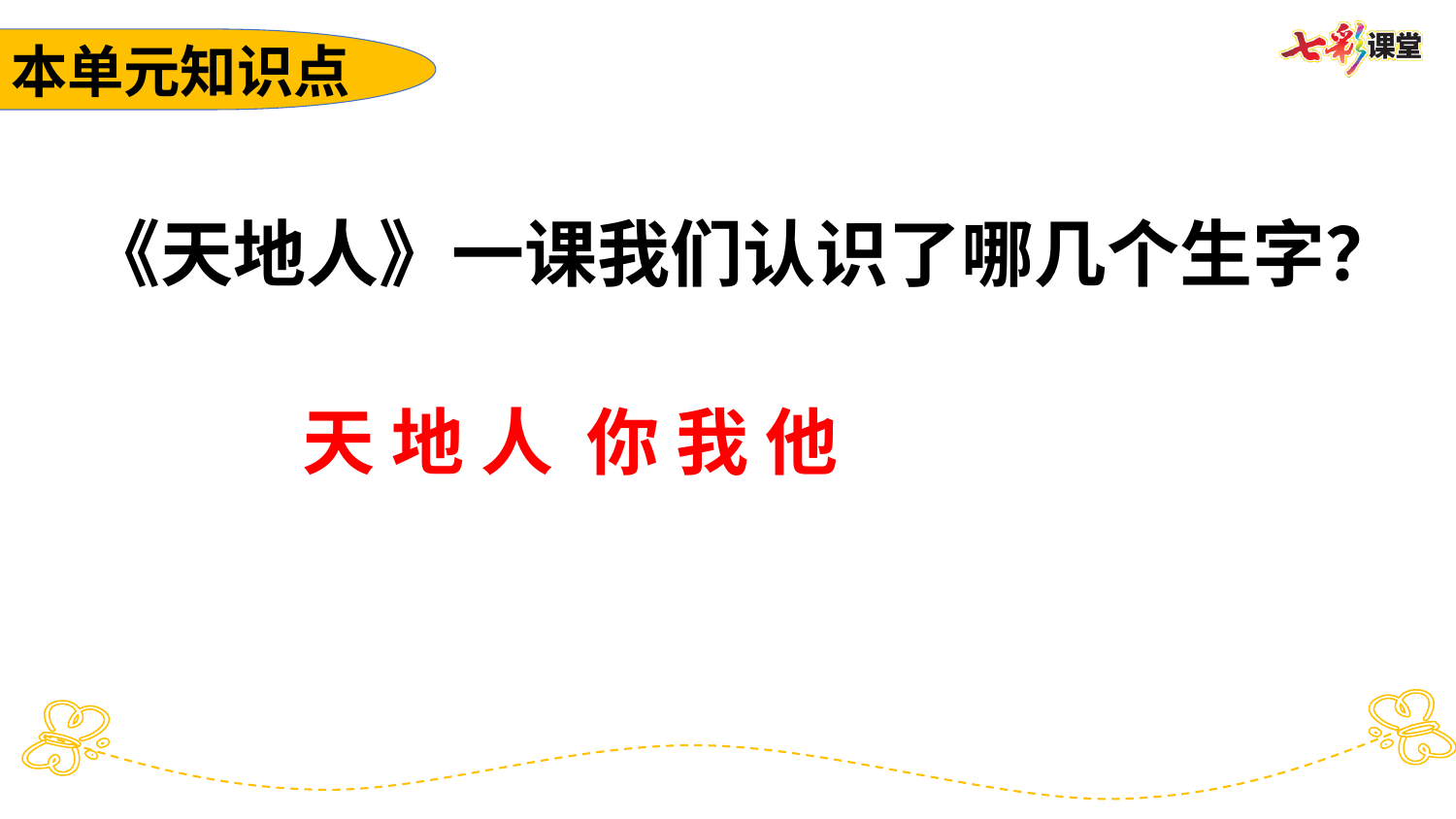

本单元知识点
《天地人》一课我们认识了哪几个生字？
天 地 人  你 我 他